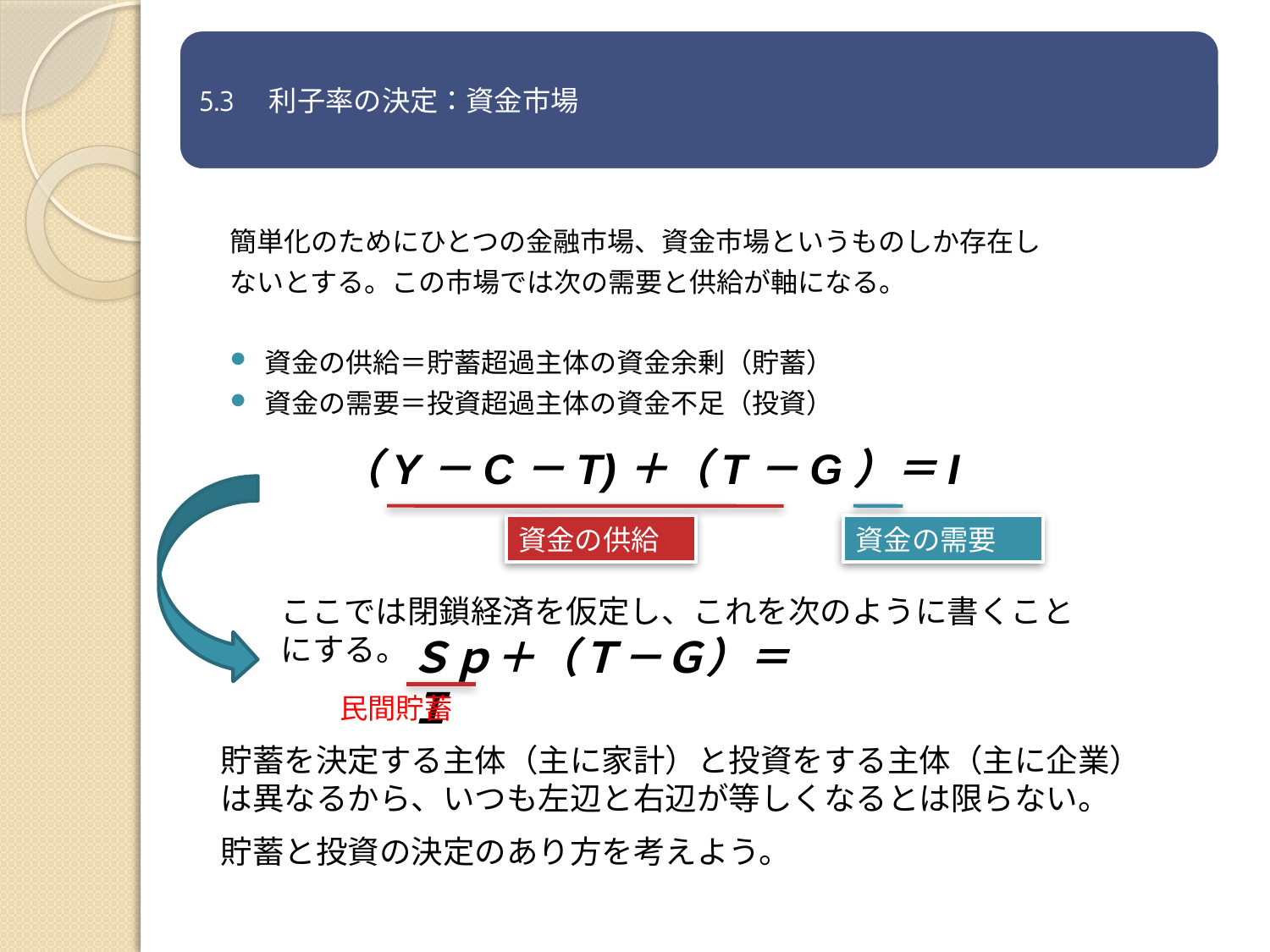

5.3　利子率の決定：資金市場
簡単化のためにひとつの金融市場、資金市場というものしか存在し
ないとする。この市場では次の需要と供給が軸になる。

資金の供給＝貯蓄超過主体の資金余剰（貯蓄）
資金の需要＝投資超過主体の資金不足（投資）
（Y－C－T)＋（T－G）＝I

資金の供給
資金の需要
ここでは閉鎖経済を仮定し、これを次のように書くことにする。
Ｓｐ＋（Ｔ－Ｇ）＝Ｉ

民間貯蓄
貯蓄を決定する主体（主に家計）と投資をする主体（主に企業）は異なるから、いつも左辺と右辺が等しくなるとは限らない。
貯蓄と投資の決定のあり方を考えよう。